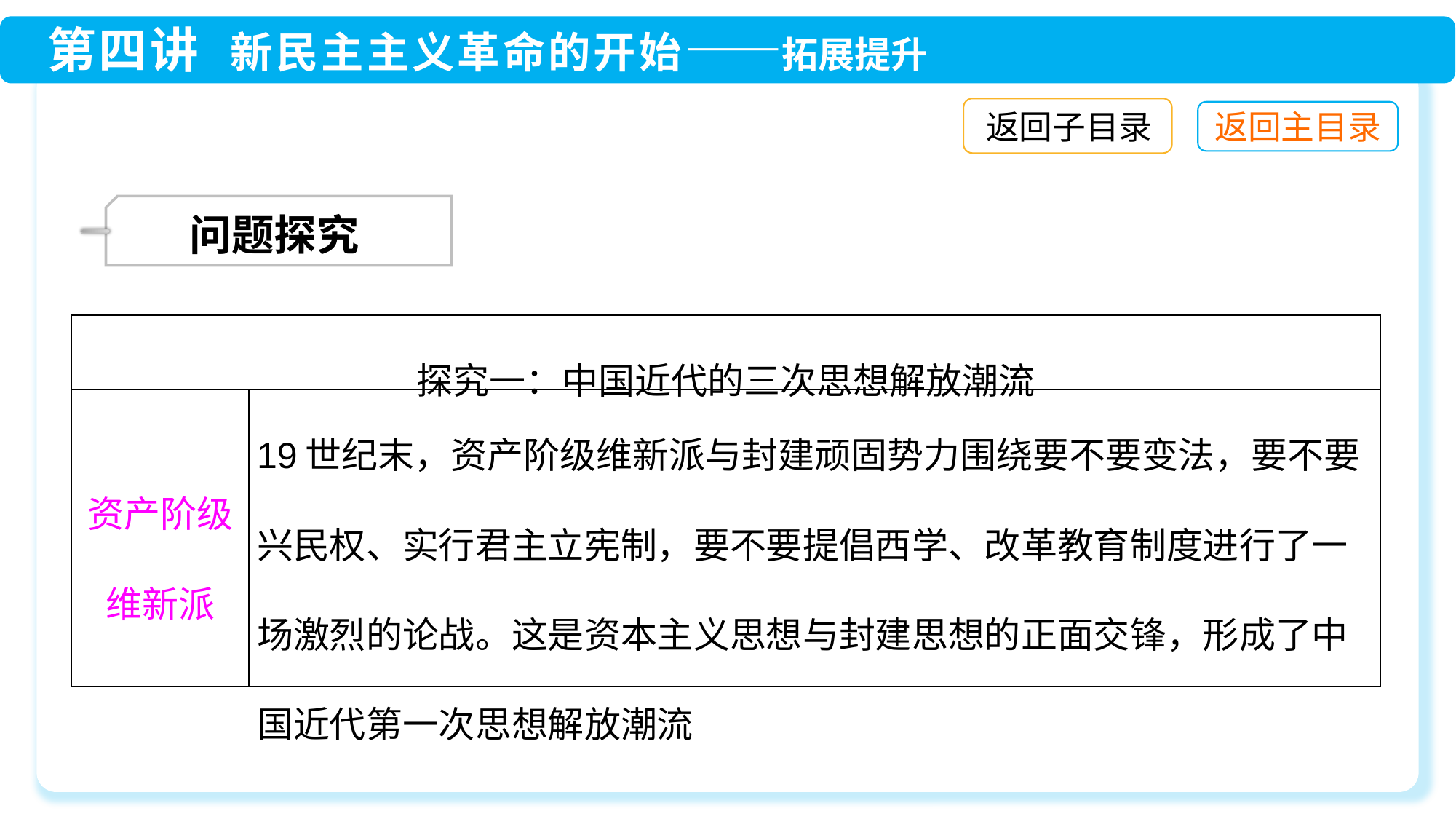

返回子目录
 问题探究

| 探究一：中国近代的三次思想解放潮流 |  |
| --- | --- |
| 资产阶级维新派 | 19世纪末，资产阶级维新派与封建顽固势力围绕要不要变法，要不要兴民权、实行君主立宪制，要不要提倡西学、改革教育制度进行了一场激烈的论战。这是资本主义思想与封建思想的正面交锋，形成了中国近代第一次思想解放潮流 |